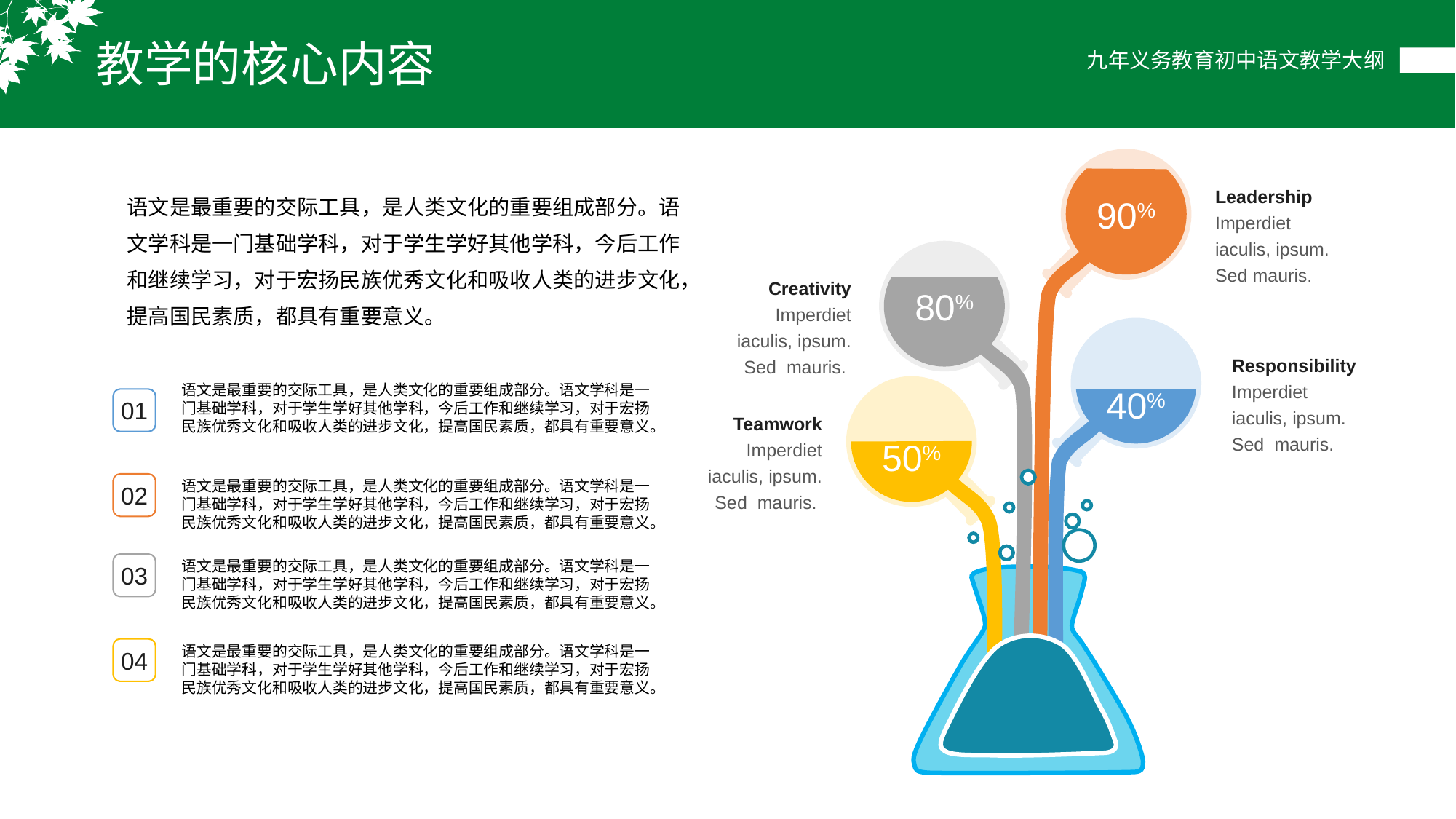

教学的核心内容

90%

Leadership
Imperdiet iaculis, ipsum. Sed mauris.
语文是最重要的交际工具，是人类文化的重要组成部分。语文学科是一门基础学科，对于学生学好其他学科，今后工作和继续学习，对于宏扬民族优秀文化和吸收人类的进步文化，提高国民素质，都具有重要意义。

80%

Creativity
Imperdiet iaculis, ipsum. Sed  mauris.

40%

Responsibility
Imperdiet iaculis, ipsum. Sed  mauris.

50%

语文是最重要的交际工具，是人类文化的重要组成部分。语文学科是一门基础学科，对于学生学好其他学科，今后工作和继续学习，对于宏扬民族优秀文化和吸收人类的进步文化，提高国民素质，都具有重要意义。
01
Teamwork
Imperdiet iaculis, ipsum. Sed  mauris.

02
语文是最重要的交际工具，是人类文化的重要组成部分。语文学科是一门基础学科，对于学生学好其他学科，今后工作和继续学习，对于宏扬民族优秀文化和吸收人类的进步文化，提高国民素质，都具有重要意义。
03
语文是最重要的交际工具，是人类文化的重要组成部分。语文学科是一门基础学科，对于学生学好其他学科，今后工作和继续学习，对于宏扬民族优秀文化和吸收人类的进步文化，提高国民素质，都具有重要意义。

04
语文是最重要的交际工具，是人类文化的重要组成部分。语文学科是一门基础学科，对于学生学好其他学科，今后工作和继续学习，对于宏扬民族优秀文化和吸收人类的进步文化，提高国民素质，都具有重要意义。

。